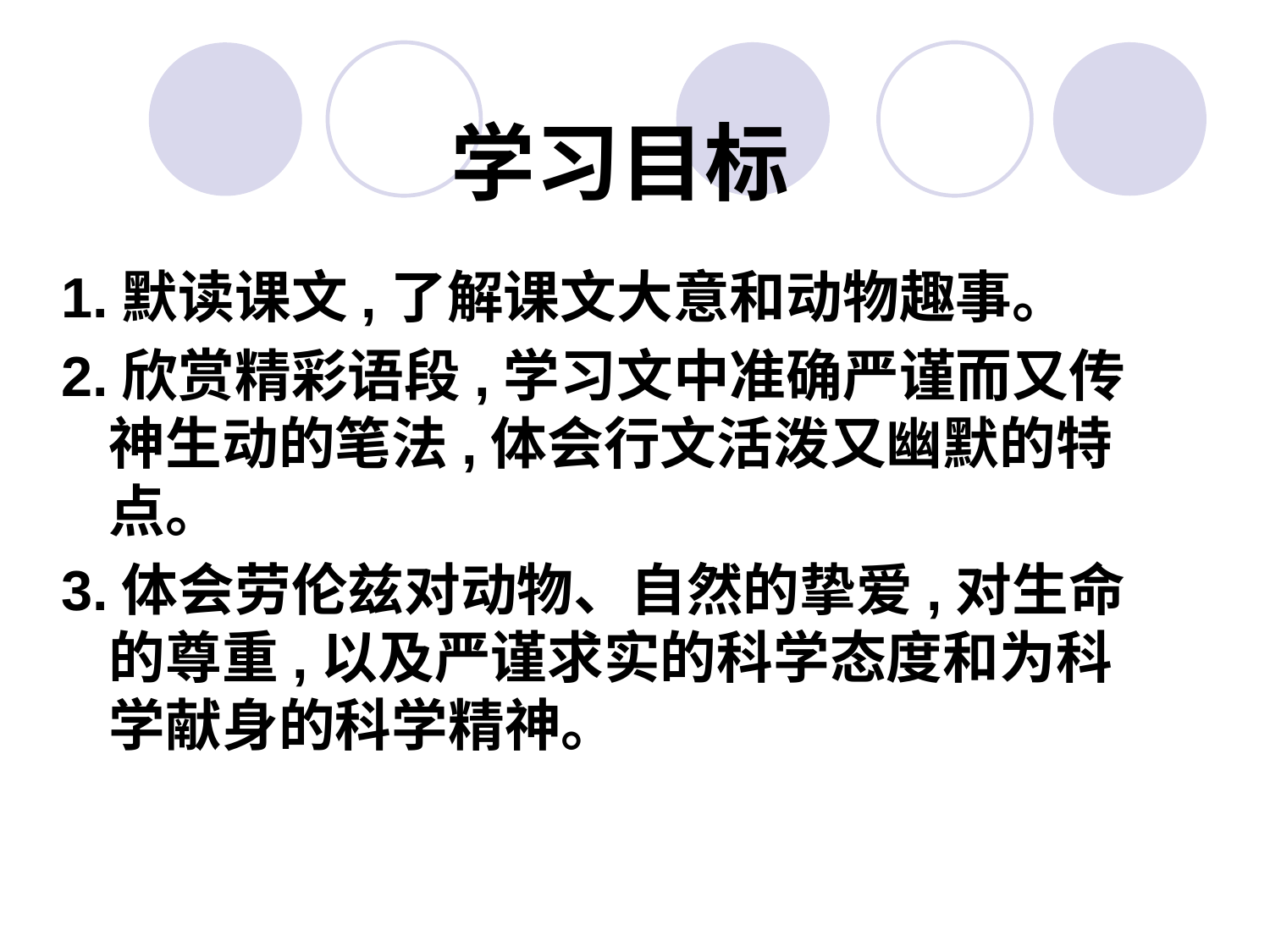

学习目标
1.默读课文,了解课文大意和动物趣事。
2.欣赏精彩语段,学习文中准确严谨而又传神生动的笔法,体会行文活泼又幽默的特点。
3.体会劳伦兹对动物、自然的挚爱,对生命的尊重,以及严谨求实的科学态度和为科学献身的科学精神。